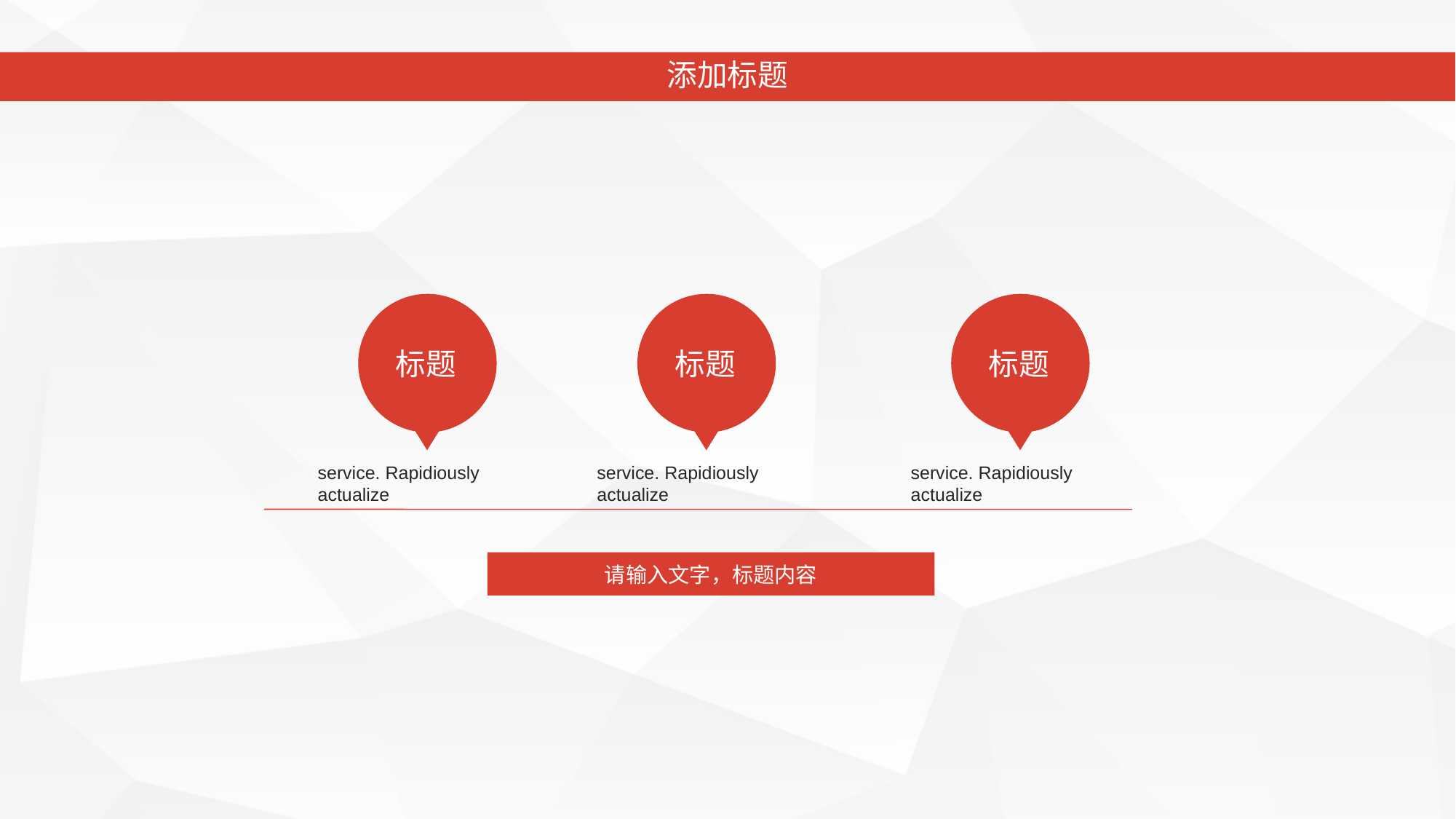

添加标题

标题

标题

标题

service. Rapidiously actualize
service. Rapidiously actualize
service. Rapidiously actualize

请输入文字，标题内容